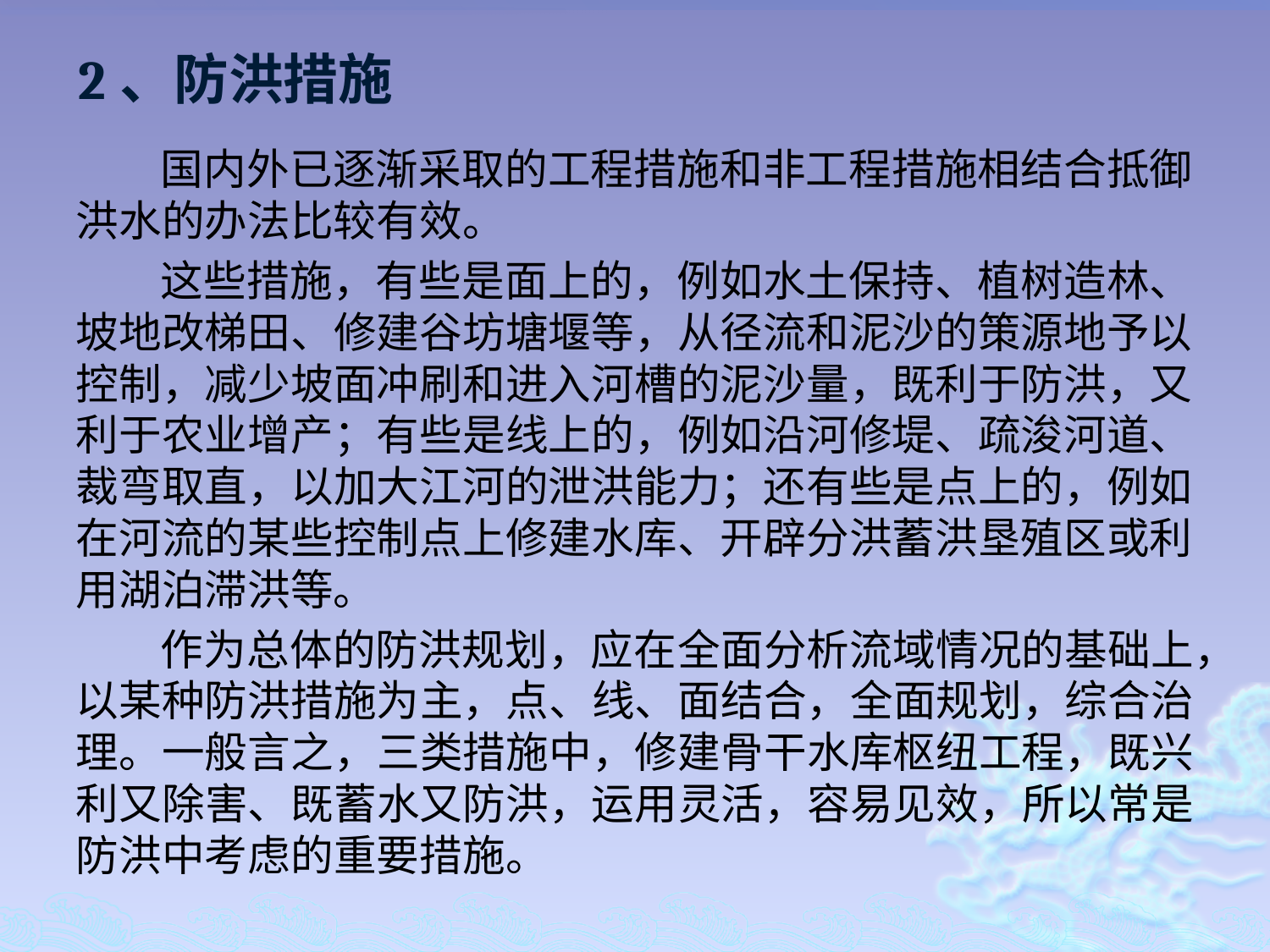

# 2、防洪措施
        国内外已逐渐采取的工程措施和非工程措施相结合抵御洪水的办法比较有效。
        这些措施，有些是面上的，例如水土保持、植树造林、坡地改梯田、修建谷坊塘堰等，从径流和泥沙的策源地予以控制，减少坡面冲刷和进入河槽的泥沙量，既利于防洪，又利于农业增产；有些是线上的，例如沿河修堤、疏浚河道、裁弯取直，以加大江河的泄洪能力；还有些是点上的，例如在河流的某些控制点上修建水库、开辟分洪蓄洪垦殖区或利用湖泊滞洪等。
        作为总体的防洪规划，应在全面分析流域情况的基础上，以某种防洪措施为主，点、线、面结合，全面规划，综合治理。一般言之，三类措施中，修建骨干水库枢纽工程，既兴利又除害、既蓄水又防洪，运用灵活，容易见效，所以常是防洪中考虑的重要措施。